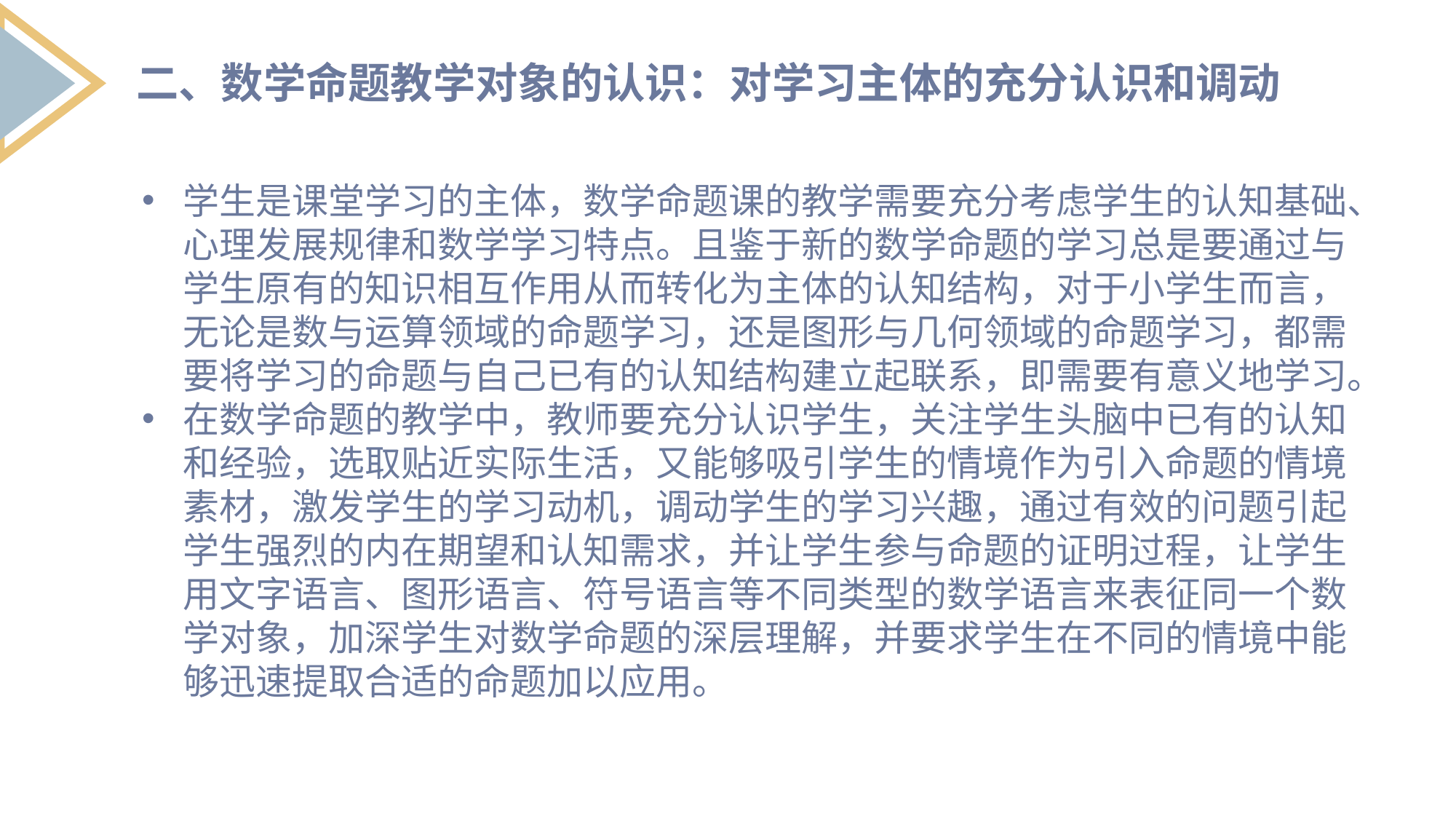

二、数学命题教学对象的认识：对学习主体的充分认识和调动
学生是课堂学习的主体，数学命题课的教学需要充分考虑学生的认知基础、心理发展规律和数学学习特点。且鉴于新的数学命题的学习总是要通过与学生原有的知识相互作用从而转化为主体的认知结构，对于小学生而言，无论是数与运算领域的命题学习，还是图形与几何领域的命题学习，都需要将学习的命题与自己已有的认知结构建立起联系，即需要有意义地学习。
在数学命题的教学中，教师要充分认识学生，关注学生头脑中已有的认知和经验，选取贴近实际生活，又能够吸引学生的情境作为引入命题的情境素材，激发学生的学习动机，调动学生的学习兴趣，通过有效的问题引起学生强烈的内在期望和认知需求，并让学生参与命题的证明过程，让学生用文字语言、图形语言、符号语言等不同类型的数学语言来表征同一个数学对象，加深学生对数学命题的深层理解，并要求学生在不同的情境中能够迅速提取合适的命题加以应用。